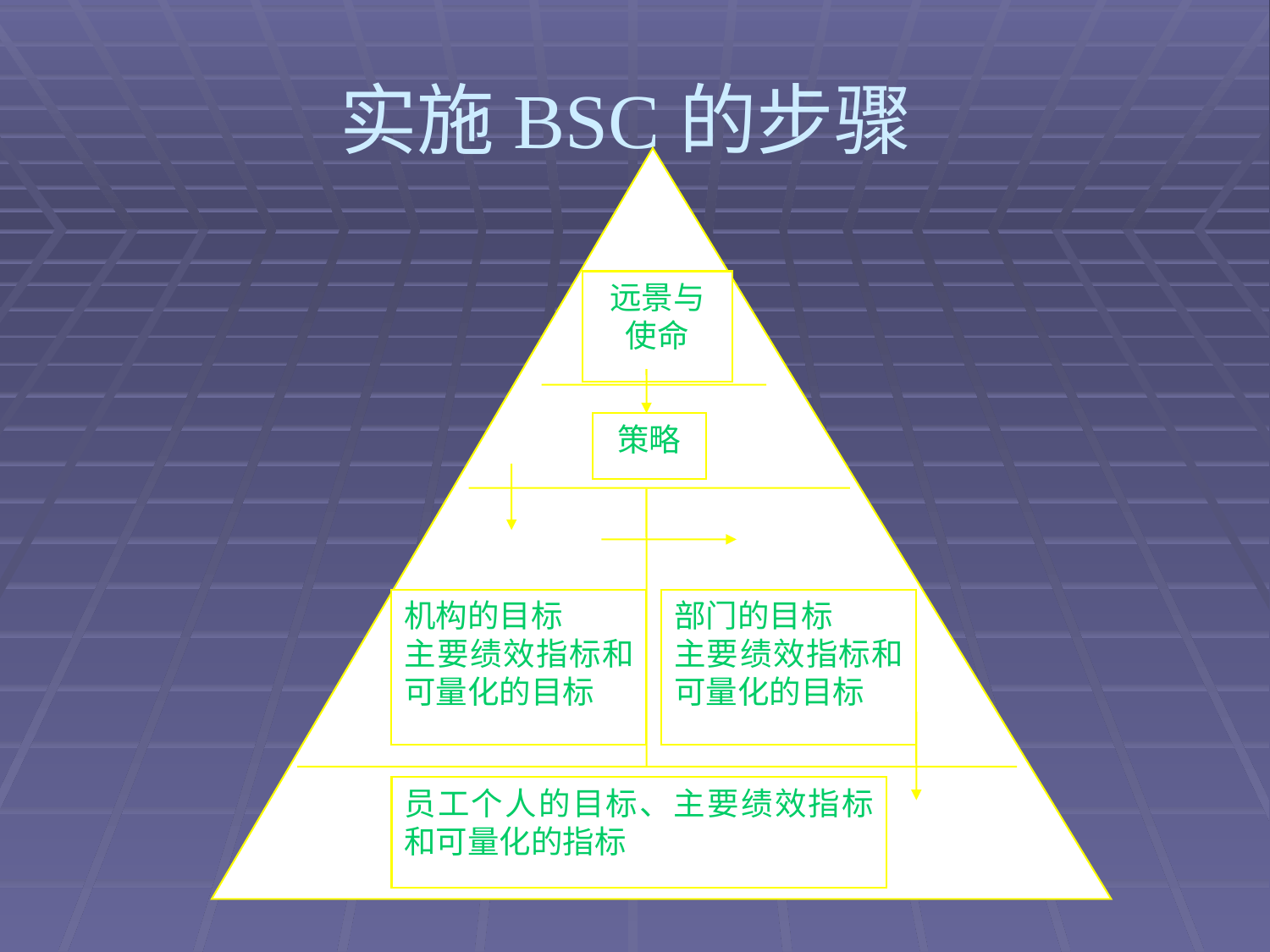

# 实施BSC的步骤

远景与使命

策略

机构的目标
主要绩效指标和可量化的目标
部门的目标
主要绩效指标和可量化的目标

员工个人的目标、主要绩效指标和可量化的指标